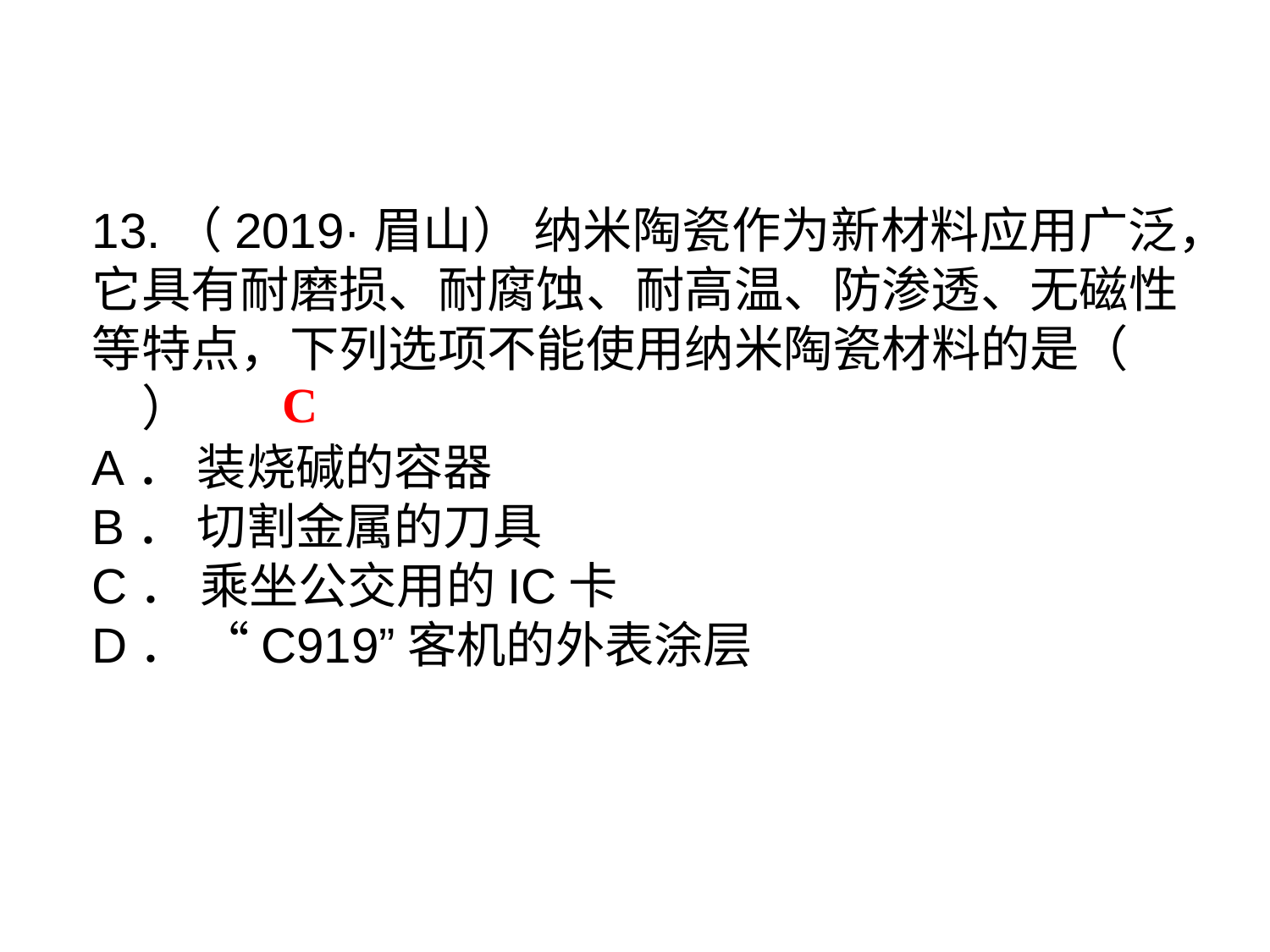

13.（2019·眉山） 纳米陶瓷作为新材料应用广泛，它具有耐磨损、耐腐蚀、耐高温、防渗透、无磁性等特点，下列选项不能使用纳米陶瓷材料的是（　 　）
A． 装烧碱的容器
B． 切割金属的刀具
C． 乘坐公交用的IC卡
D． “C919”客机的外表涂层
C